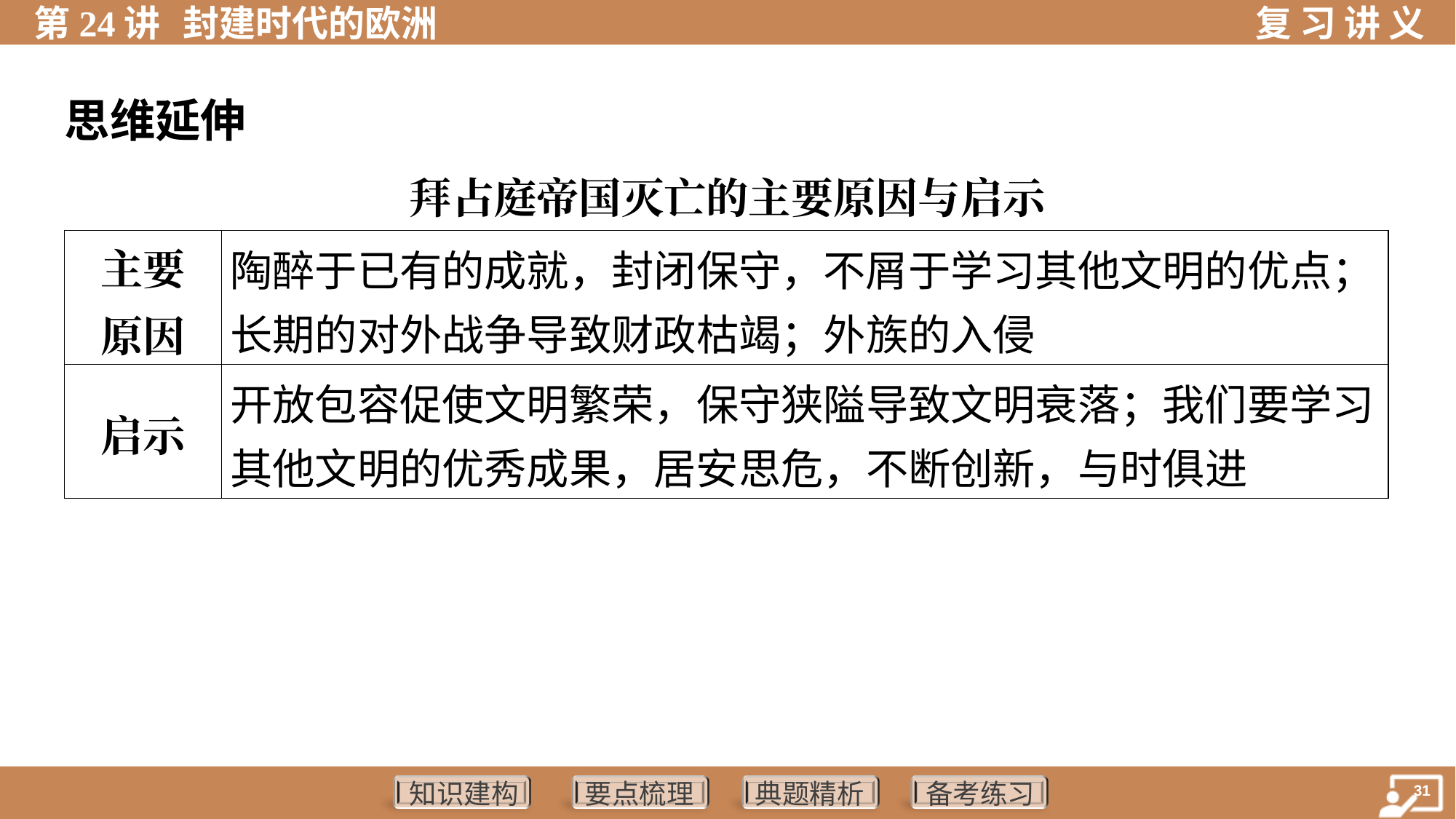

思维延伸
拜占庭帝国灭亡的主要原因与启示
| 主要 原因 | 陶醉于已有的成就，封闭保守，不屑于学习其他文明的优点； 长期的对外战争导致财政枯竭；外族的入侵 |
| --- | --- |
| 启示 | 开放包容促使文明繁荣，保守狭隘导致文明衰落；我们要学习 其他文明的优秀成果，居安思危，不断创新，与时俱进 |